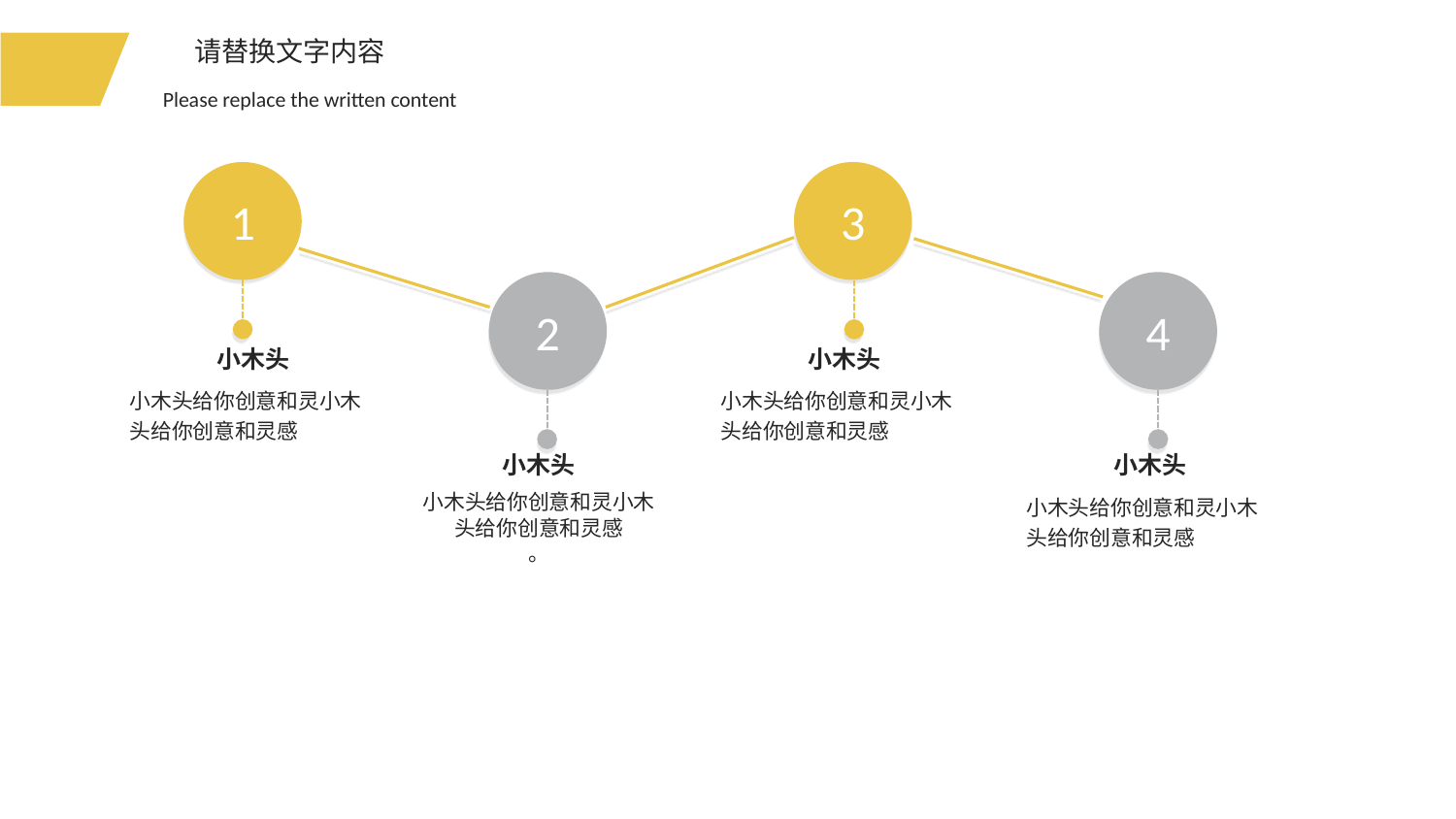

请替换文字内容

Please replace the written content
1
3
2
4
小木头
小木头
小木头给你创意和灵小木头给你创意和灵感
小木头给你创意和灵小木头给你创意和灵感
小木头
小木头
小木头给你创意和灵小木头给你创意和灵感
。
小木头给你创意和灵小木头给你创意和灵感